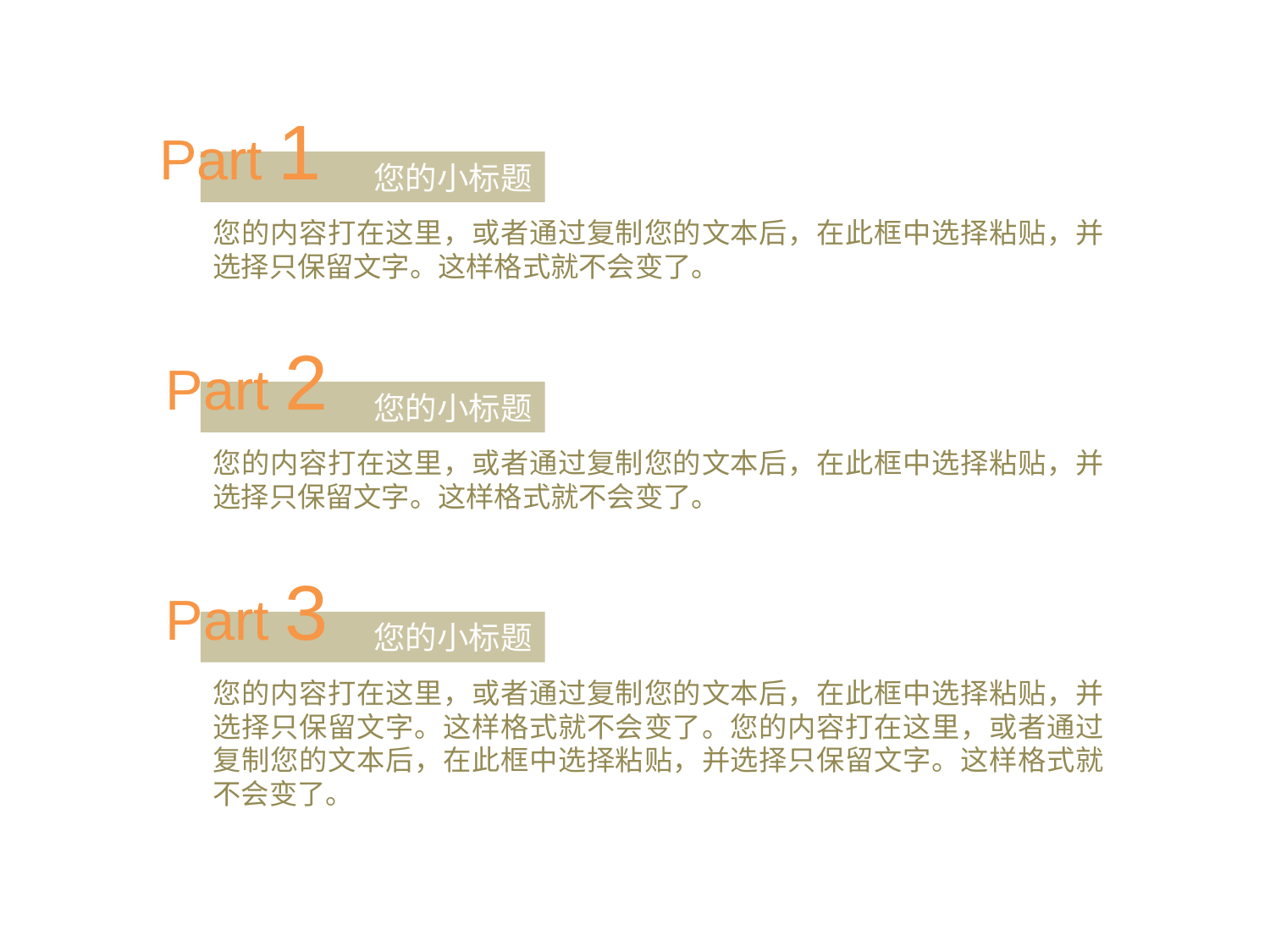

Part 1
您的小标题
您的内容打在这里，或者通过复制您的文本后，在此框中选择粘贴，并选择只保留文字。这样格式就不会变了。
Part 2
您的小标题
您的内容打在这里，或者通过复制您的文本后，在此框中选择粘贴，并选择只保留文字。这样格式就不会变了。
Part 3
您的小标题
您的内容打在这里，或者通过复制您的文本后，在此框中选择粘贴，并选择只保留文字。这样格式就不会变了。您的内容打在这里，或者通过复制您的文本后，在此框中选择粘贴，并选择只保留文字。这样格式就不会变了。